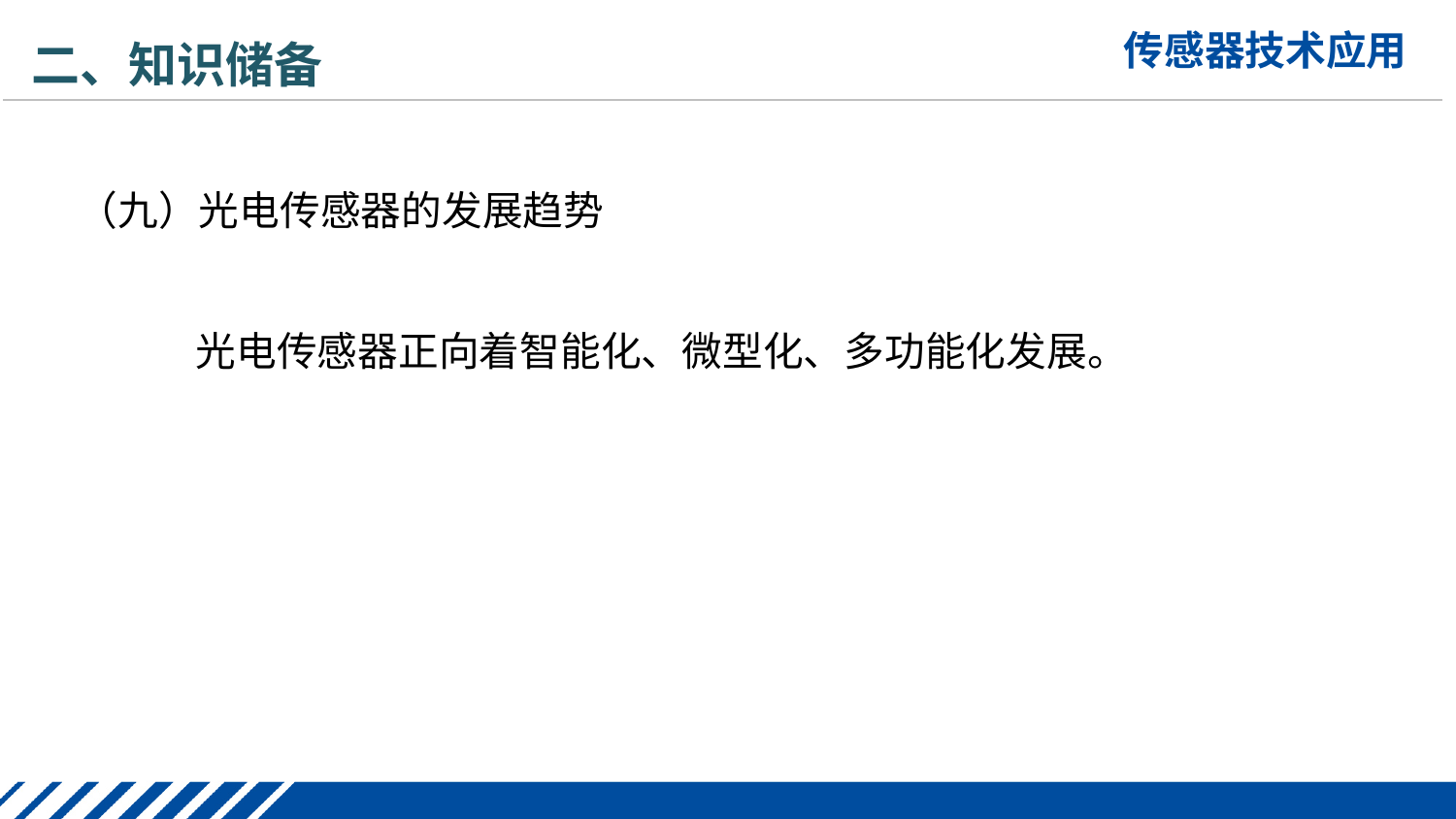

二、知识储备
（九）光电传感器的发展趋势
光电传感器正向着智能化、微型化、多功能化发展。